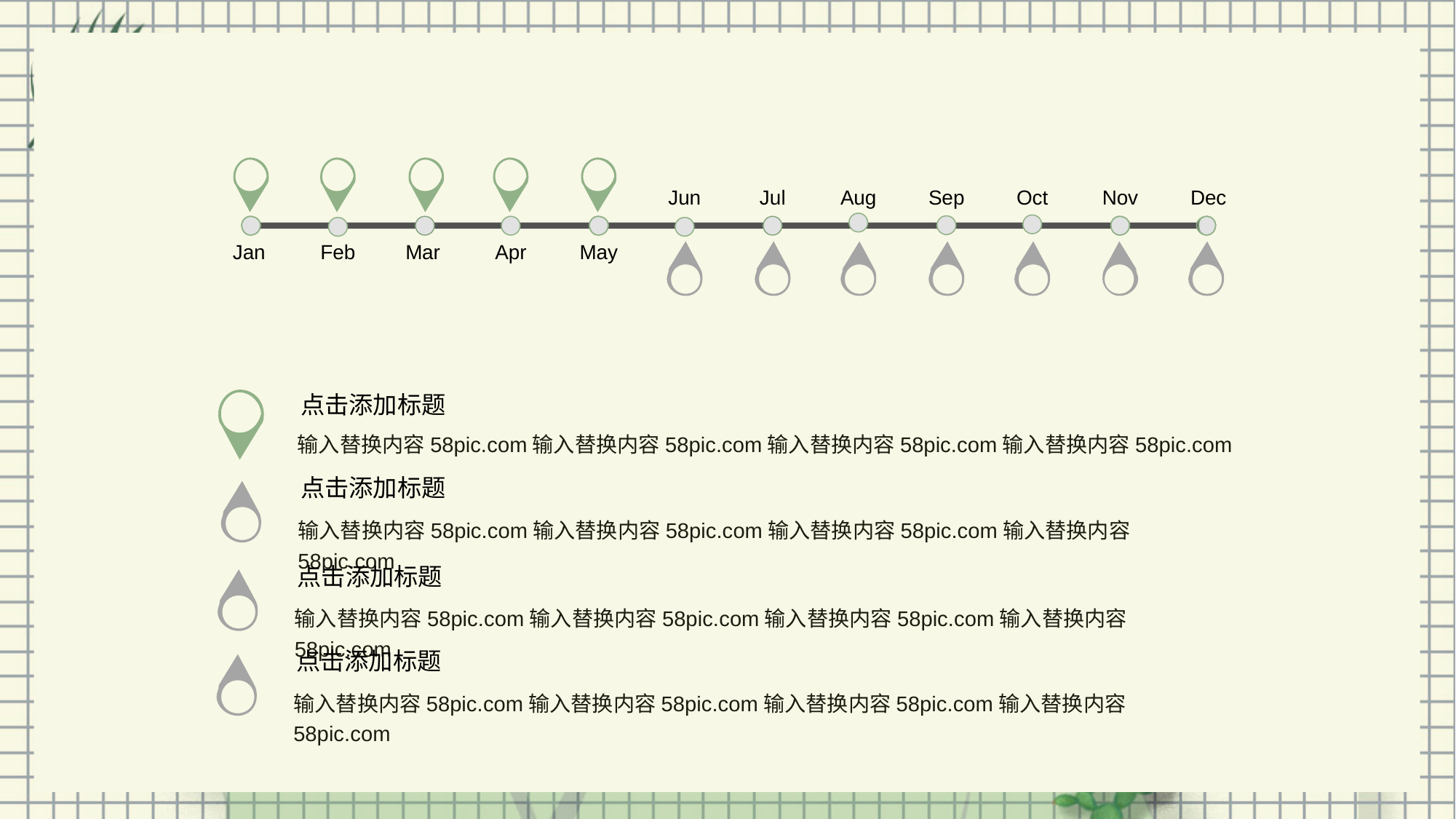

Jun
Jul
Aug
Sep
Oct
Nov
Dec

Jan
Feb
Mar
Apr
May

点击添加标题

输入替换内容58pic.com输入替换内容58pic.com输入替换内容58pic.com输入替换内容58pic.com

点击添加标题

输入替换内容58pic.com输入替换内容58pic.com输入替换内容58pic.com输入替换内容58pic.com
点击添加标题

输入替换内容58pic.com输入替换内容58pic.com输入替换内容58pic.com输入替换内容58pic.com
点击添加标题

输入替换内容58pic.com输入替换内容58pic.com输入替换内容58pic.com输入替换内容58pic.com